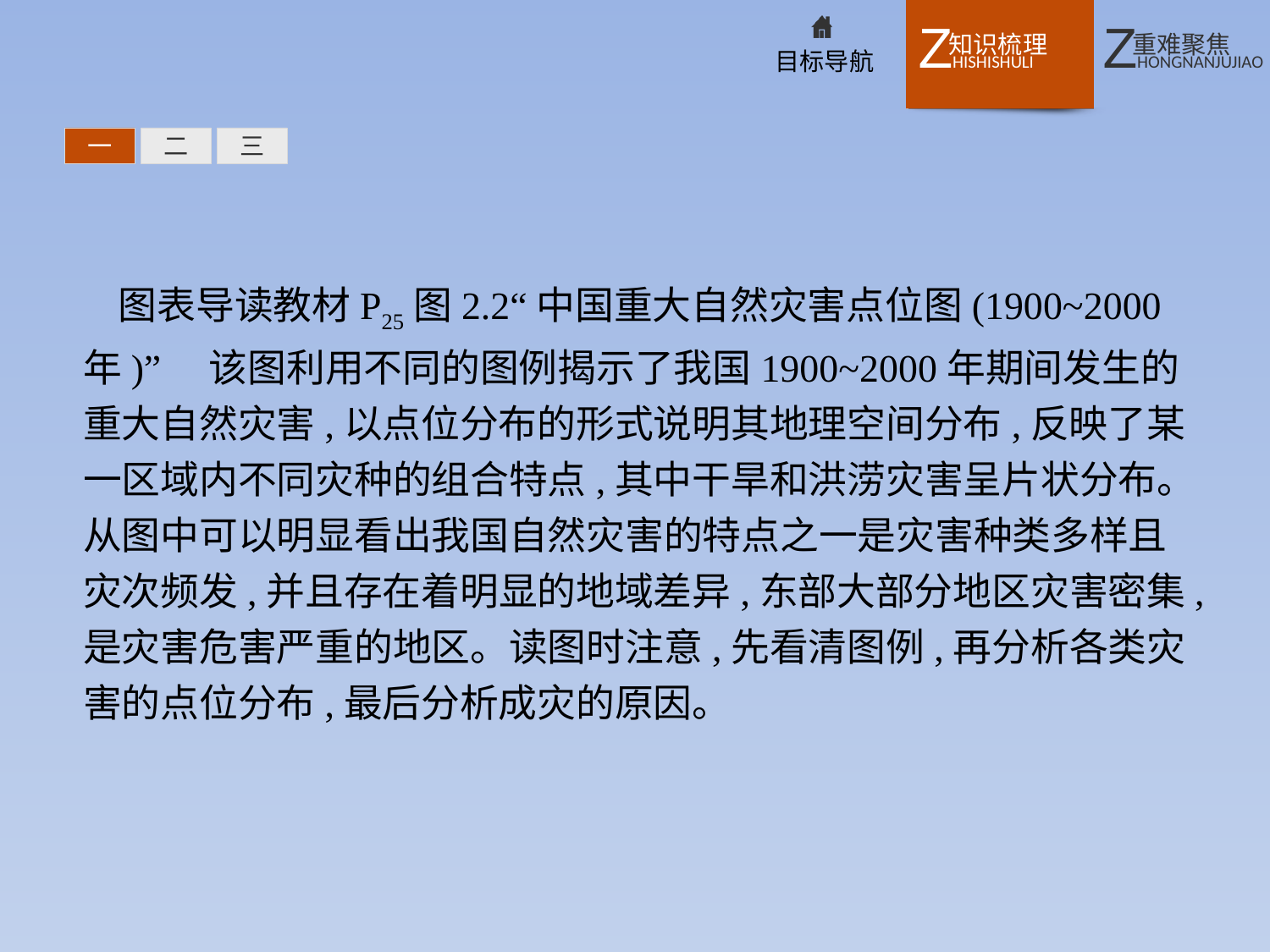

一
二
三
图表导读教材P25图2.2“中国重大自然灾害点位图(1900~2000年)”　该图利用不同的图例揭示了我国1900~2000年期间发生的重大自然灾害,以点位分布的形式说明其地理空间分布,反映了某一区域内不同灾种的组合特点,其中干旱和洪涝灾害呈片状分布。从图中可以明显看出我国自然灾害的特点之一是灾害种类多样且灾次频发,并且存在着明显的地域差异,东部大部分地区灾害密集,是灾害危害严重的地区。读图时注意,先看清图例,再分析各类灾害的点位分布,最后分析成灾的原因。